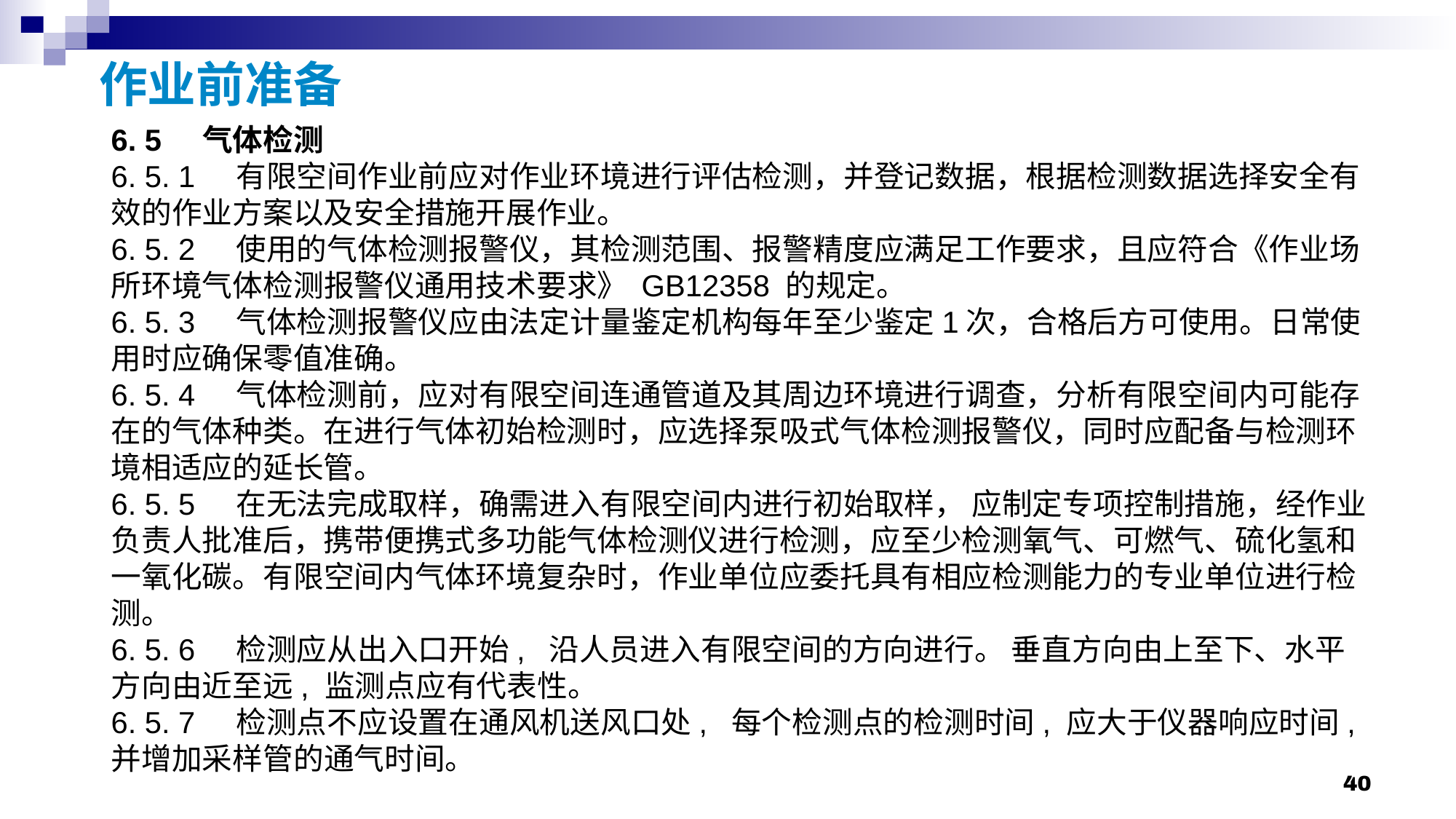

# 作业前准备
6. 5    气体检测
6. 5. 1    有限空间作业前应对作业环境进行评估检测，并登记数据，根据检测数据选择安全有效的作业方案以及安全措施开展作业。
6. 5. 2    使用的气体检测报警仪，其检测范围、报警精度应满足工作要求，且应符合《作业场所环境气体检测报警仪通用技术要求》 GB12358 的规定。
6. 5. 3    气体检测报警仪应由法定计量鉴定机构每年至少鉴定1次，合格后方可使用。日常使用时应确保零值准确。
6. 5. 4    气体检测前，应对有限空间连通管道及其周边环境进行调查，分析有限空间内可能存在的气体种类。在进行气体初始检测时，应选择泵吸式气体检测报警仪，同时应配备与检测环境相适应的延长管。
6. 5. 5    在无法完成取样，确需进入有限空间内进行初始取样， 应制定专项控制措施，经作业负责人批准后，携带便携式多功能气体检测仪进行检测，应至少检测氧气、可燃气、硫化氢和一氧化碳。有限空间内气体环境复杂时，作业单位应委托具有相应检测能力的专业单位进行检测。
6. 5. 6    检测应从出入口开始,  沿人员进入有限空间的方向进行。 垂直方向由上至下、水平方向由近至远, 监测点应有代表性。
6. 5. 7    检测点不应设置在通风机送风口处,  每个检测点的检测时间, 应大于仪器响应时间, 并增加采样管的通气时间。
40